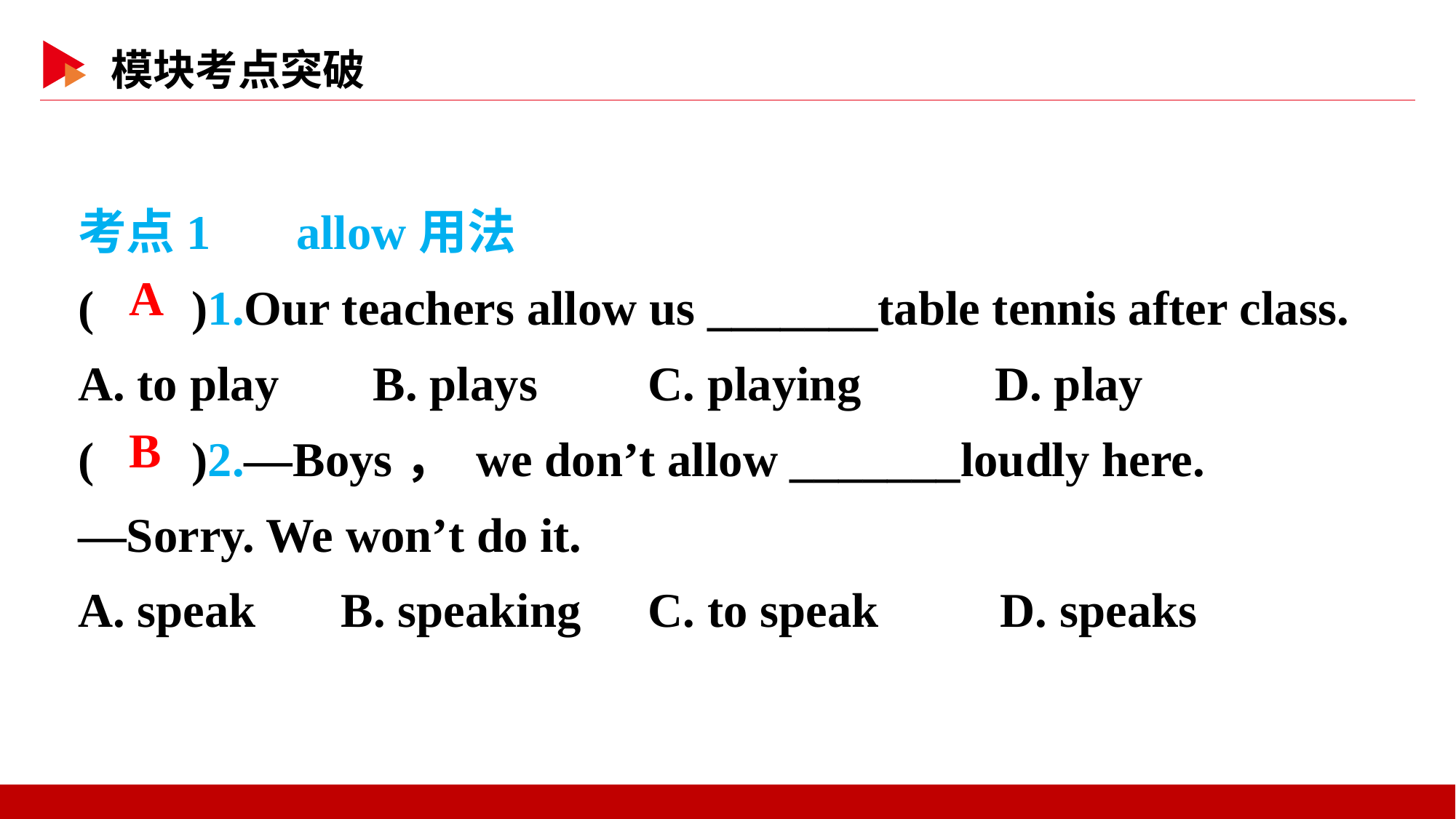

考点1　 allow用法
(        )1.Our teachers allow us _______table tennis after class.
A. to play　  B. plays	  C. playing           D. play
(        )2.—Boys， we don’t allow _______loudly here.
—Sorry. We won’t do it.
A. speak       B. speaking	  C. to speak          D. speaks
   A
   B